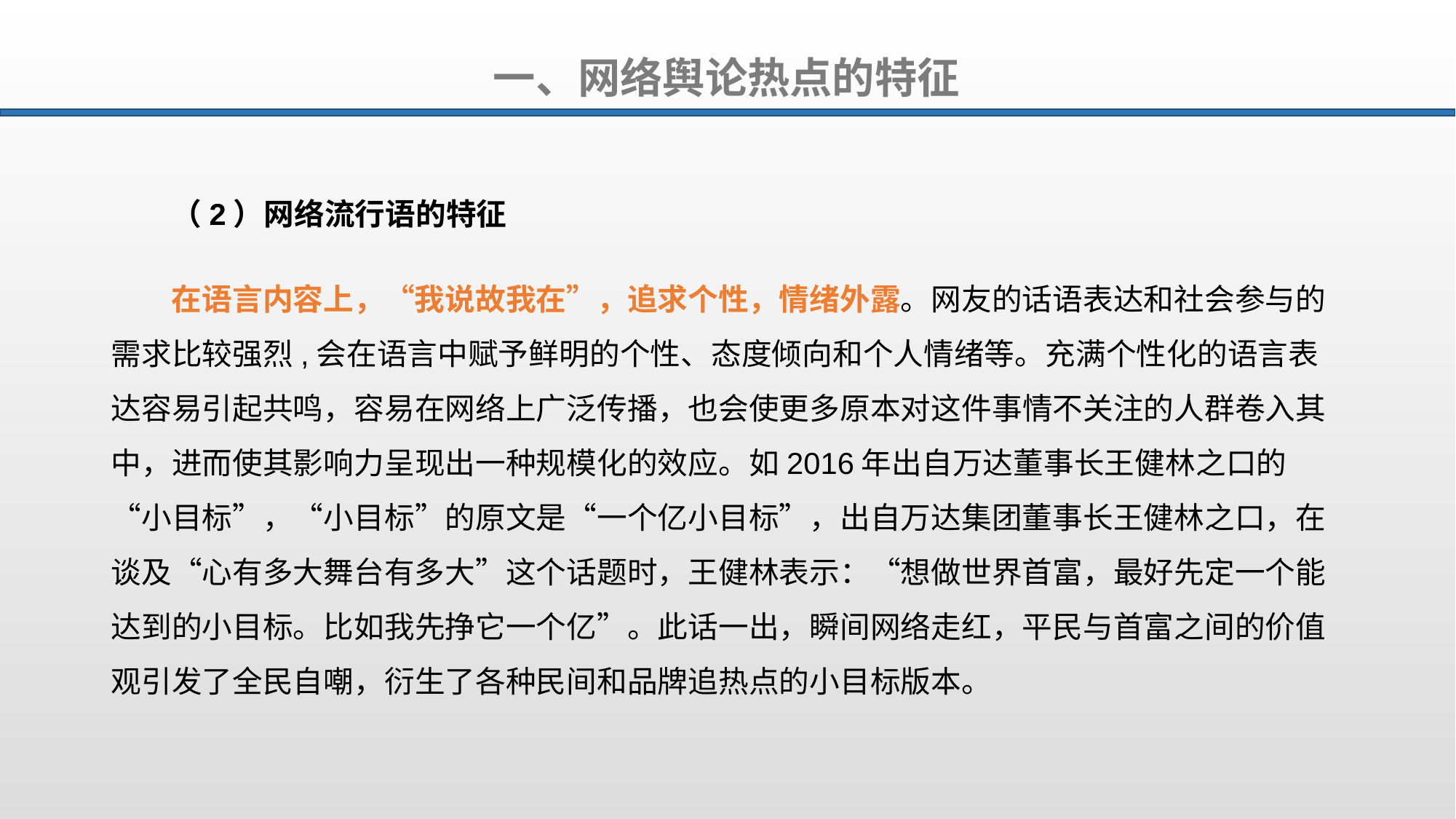

一、网络舆论热点的特征

（2）网络流行语的特征
在语言内容上，“我说故我在”，追求个性，情绪外露。网友的话语表达和社会参与的需求比较强烈,会在语言中赋予鲜明的个性、态度倾向和个人情绪等。充满个性化的语言表达容易引起共鸣，容易在网络上广泛传播，也会使更多原本对这件事情不关注的人群卷入其中，进而使其影响力呈现出一种规模化的效应。如2016年出自万达董事长王健林之口的“小目标”，“小目标”的原文是“一个亿小目标”，出自万达集团董事长王健林之口，在谈及“心有多大舞台有多大”这个话题时，王健林表示：“想做世界首富，最好先定一个能达到的小目标。比如我先挣它一个亿”。此话一出，瞬间网络走红，平民与首富之间的价值观引发了全民自嘲，衍生了各种民间和品牌追热点的小目标版本。